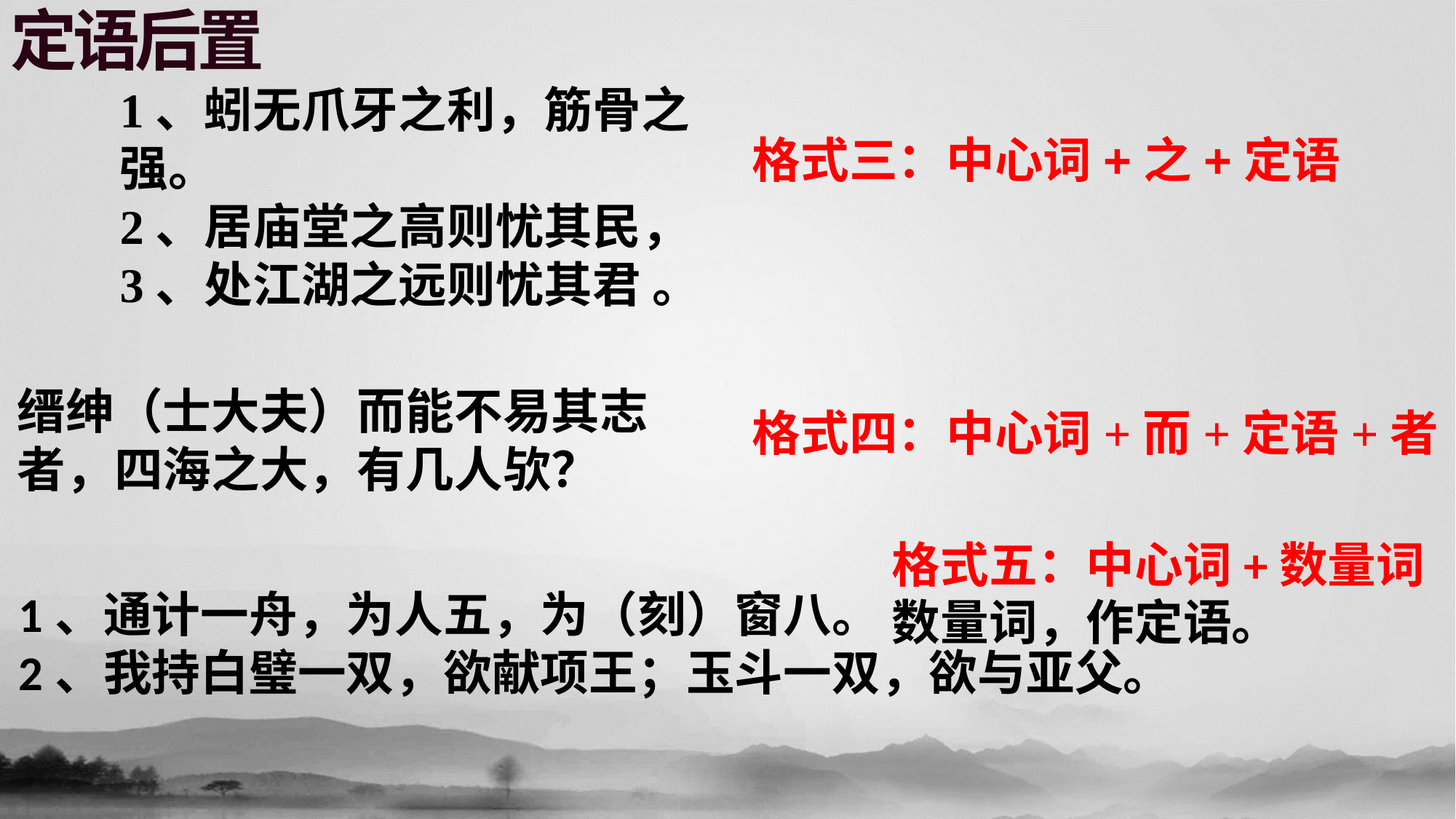

定语后置
1、蚓无爪牙之利，筋骨之强。
2、居庙堂之高则忧其民，
3、处江湖之远则忧其君 。
格式三：中心词+之+定语

缙绅（士大夫）而能不易其志者，四海之大，有几人欤？
格式四：中心词+而+定语+者
格式五：中心词+数量词
数量词，作定语。
1、通计一舟，为人五，为（刻）窗八。
2、我持白璧一双，欲献项王；玉斗一双，欲与亚父。